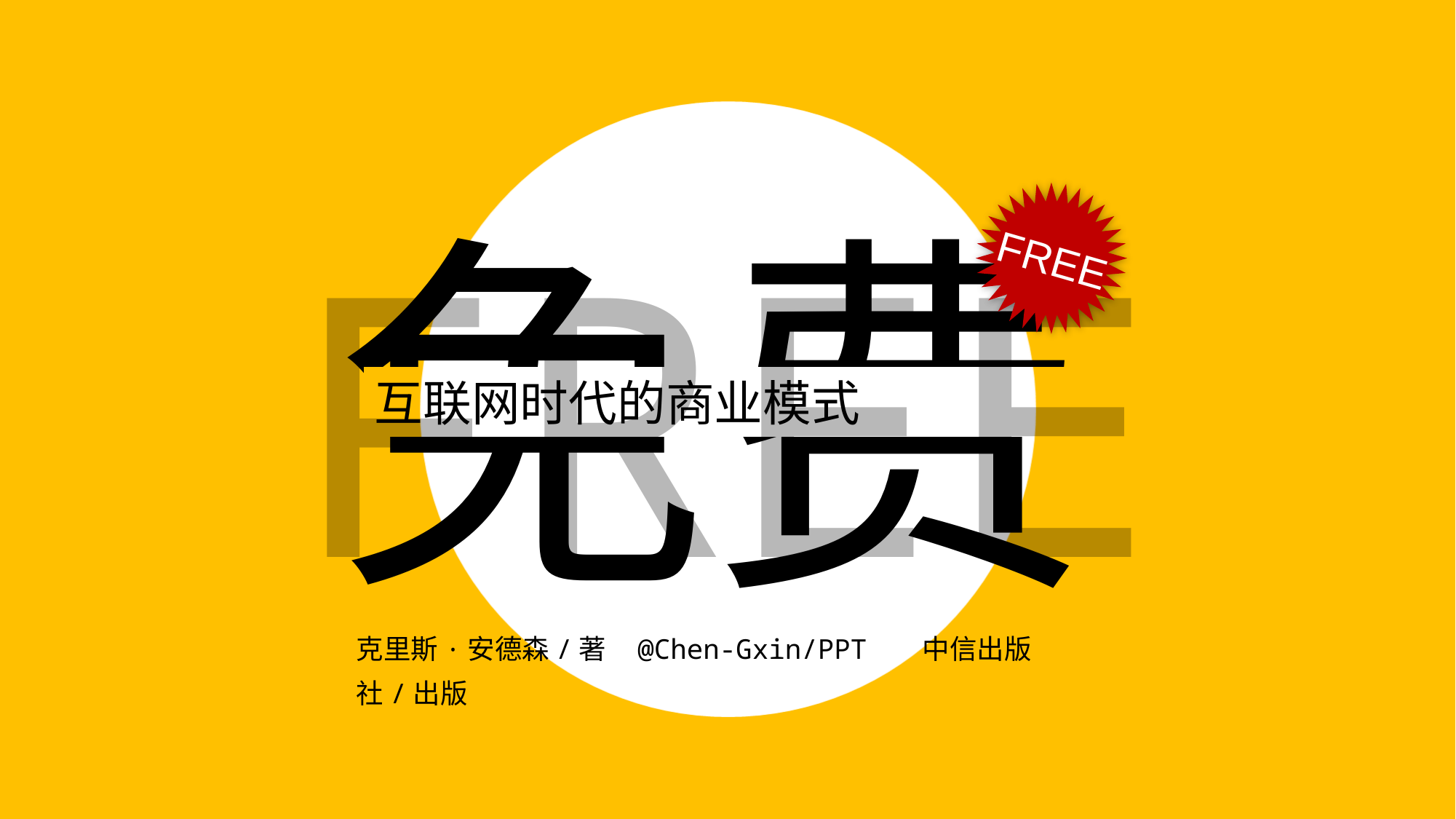

免费
互联网时代的商业模式
克里斯·安德森/著    @Chen-Gxin/PPT   中信出版社/出版

FREE
FREE